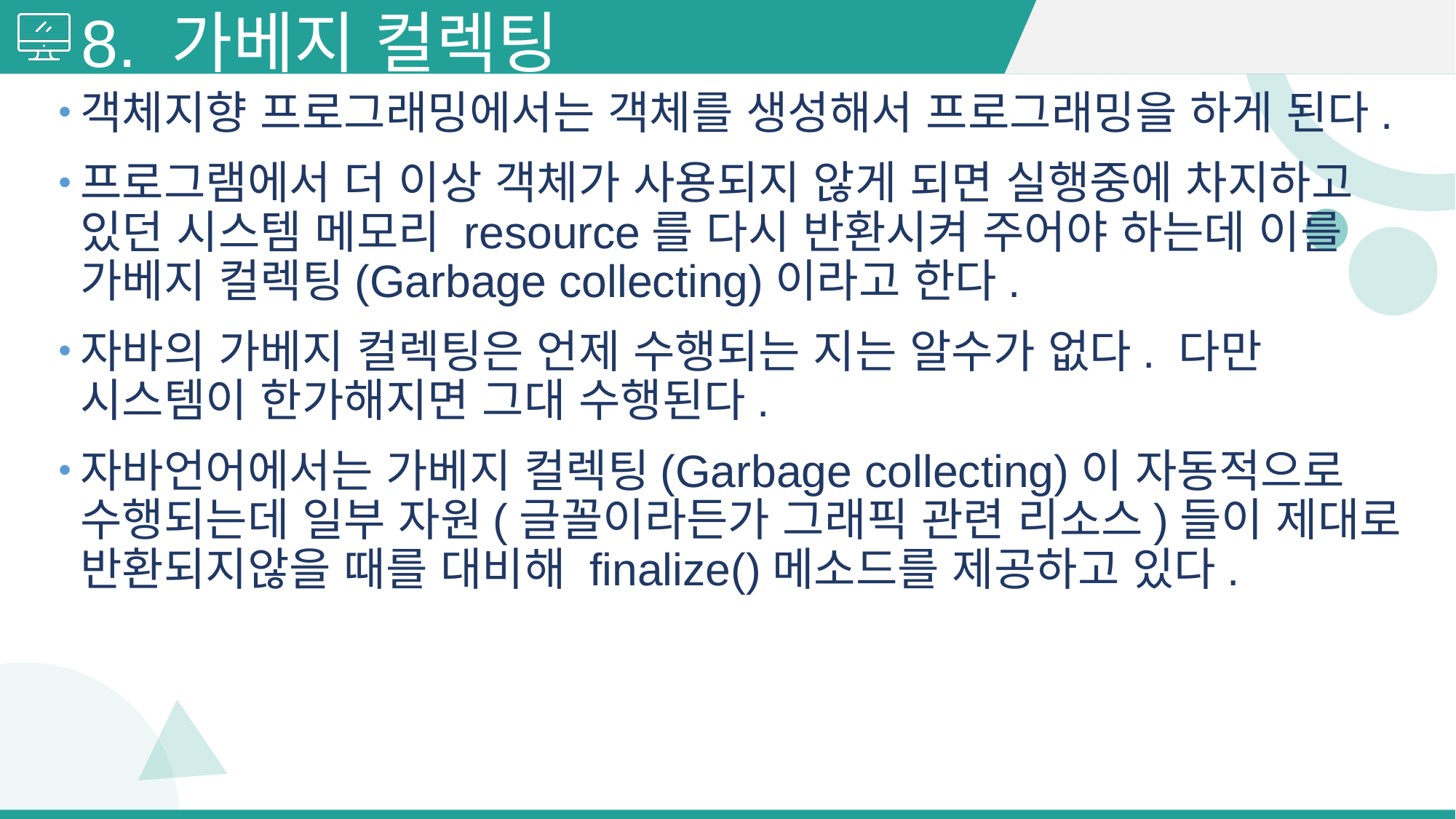

# 8. 가베지 컬렉팅
객체지향 프로그래밍에서는 객체를 생성해서 프로그래밍을 하게 된다.
프로그램에서 더 이상 객체가 사용되지 않게 되면 실행중에 차지하고 있던 시스템 메모리 resource를 다시 반환시켜 주어야 하는데 이를 가베지 컬렉팅(Garbage collecting)이라고 한다.
자바의 가베지 컬렉팅은 언제 수행되는 지는 알수가 없다. 다만 시스템이 한가해지면 그대 수행된다.
자바언어에서는 가베지 컬렉팅(Garbage collecting)이 자동적으로 수행되는데 일부 자원(글꼴이라든가 그래픽 관련 리소스)들이 제대로 반환되지않을 때를 대비해 finalize()메소드를 제공하고 있다.